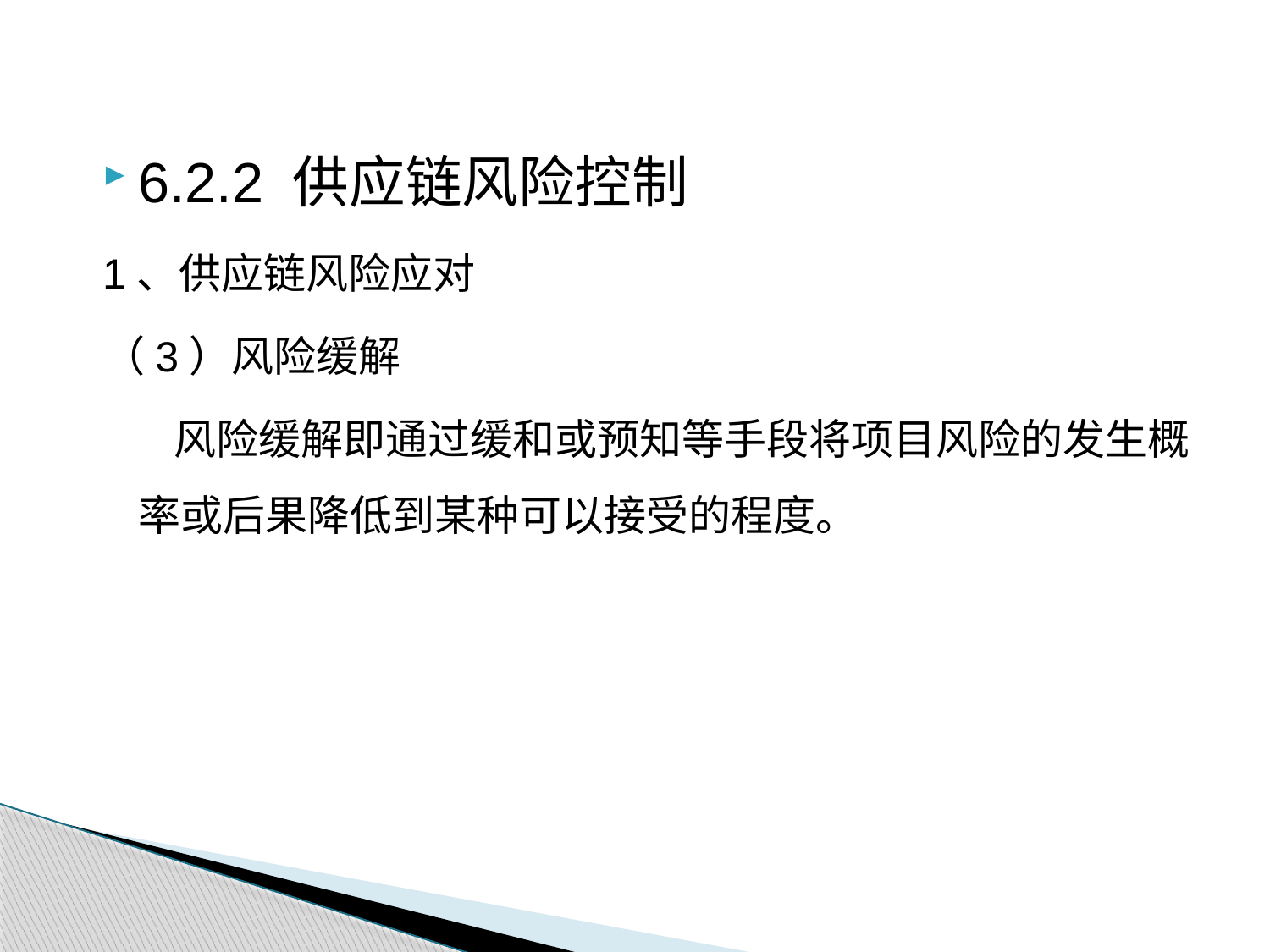

6.2.2 供应链风险控制
1、供应链风险应对
（3）风险缓解
风险缓解即通过缓和或预知等手段将项目风险的发生概率或后果降低到某种可以接受的程度。